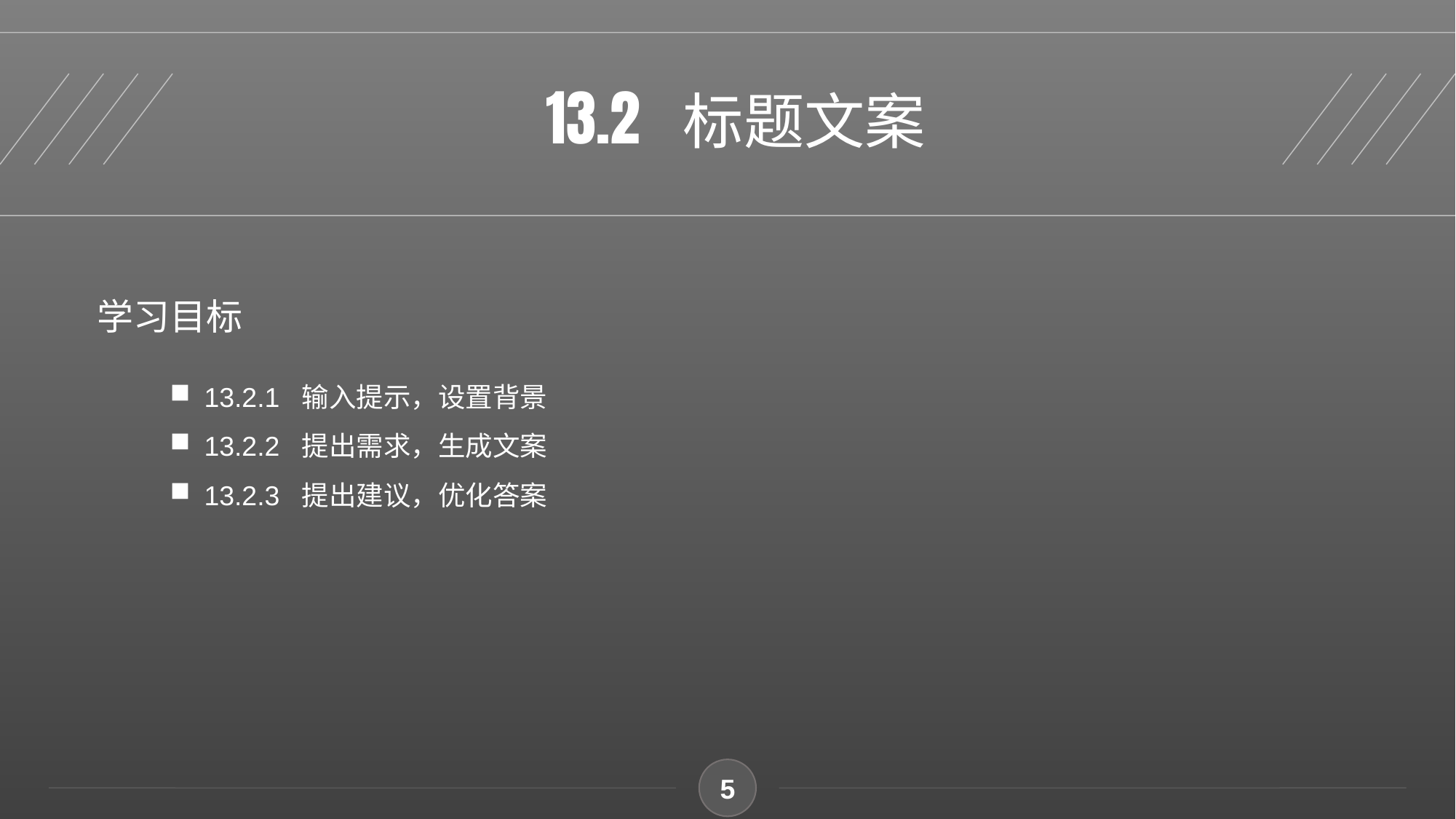

13.2  标题文案

学习目标
13.2.1  输入提示，设置背景
13.2.2  提出需求，生成文案
13.2.3  提出建议，优化答案